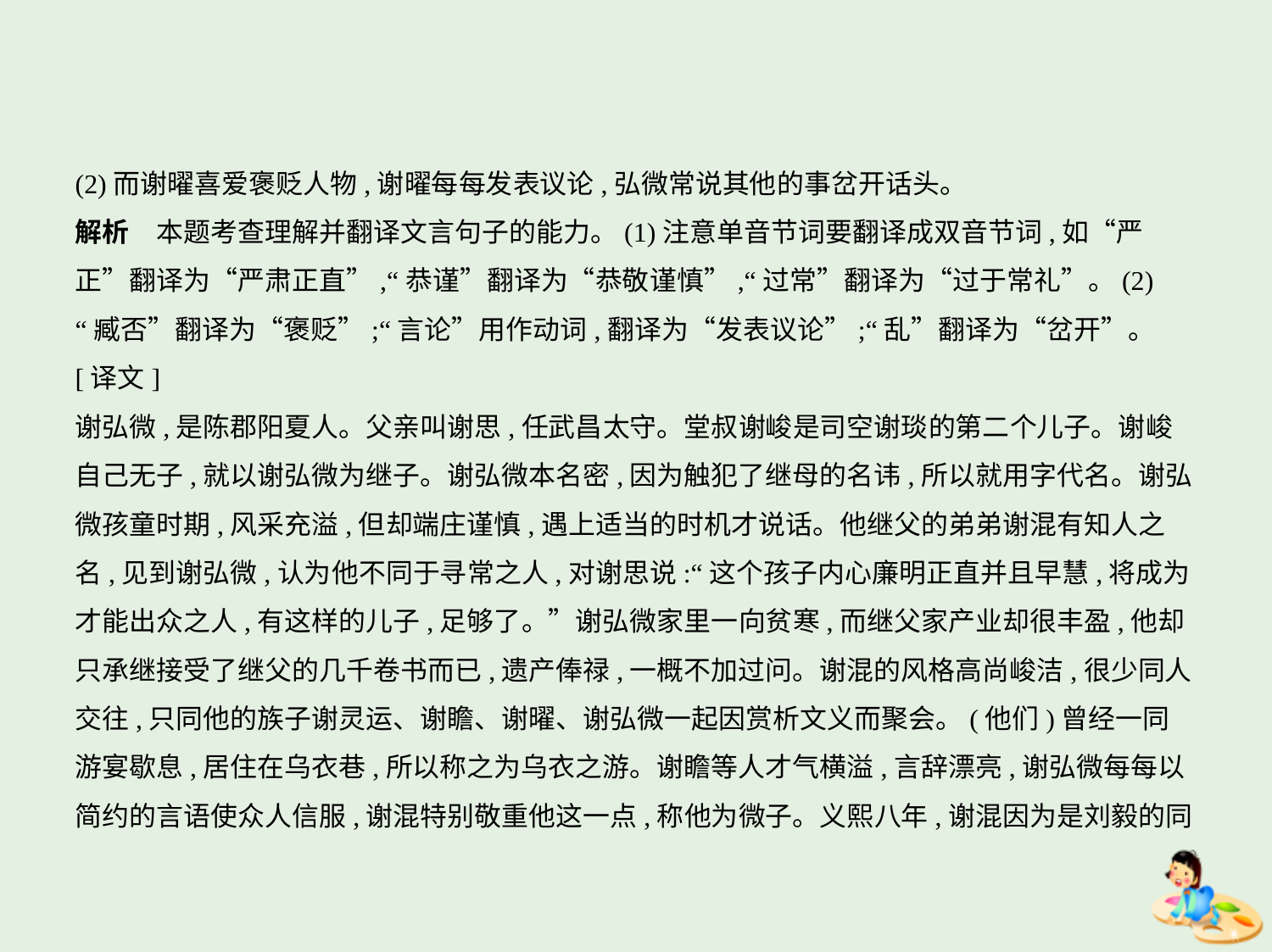

(2)而谢曜喜爱褒贬人物,谢曜每每发表议论,弘微常说其他的事岔开话头。
解析　本题考查理解并翻译文言句子的能力。(1)注意单音节词要翻译成双音节词,如“严
正”翻译为“严肃正直”,“恭谨”翻译为“恭敬谨慎”,“过常”翻译为“过于常礼”。(2)
“臧否”翻译为“褒贬”;“言论”用作动词,翻译为“发表议论”;“乱”翻译为“岔开”。
[译文]
谢弘微,是陈郡阳夏人。父亲叫谢思,任武昌太守。堂叔谢峻是司空谢琰的第二个儿子。谢峻
自己无子,就以谢弘微为继子。谢弘微本名密,因为触犯了继母的名讳,所以就用字代名。谢弘
微孩童时期,风采充溢,但却端庄谨慎,遇上适当的时机才说话。他继父的弟弟谢混有知人之
名,见到谢弘微,认为他不同于寻常之人,对谢思说:“这个孩子内心廉明正直并且早慧,将成为
才能出众之人,有这样的儿子,足够了。”谢弘微家里一向贫寒,而继父家产业却很丰盈,他却
只承继接受了继父的几千卷书而已,遗产俸禄,一概不加过问。谢混的风格高尚峻洁,很少同人
交往,只同他的族子谢灵运、谢瞻、谢曜、谢弘微一起因赏析文义而聚会。(他们)曾经一同
游宴歇息,居住在乌衣巷,所以称之为乌衣之游。谢瞻等人才气横溢,言辞漂亮,谢弘微每每以
简约的言语使众人信服,谢混特别敬重他这一点,称他为微子。义熙八年,谢混因为是刘毅的同